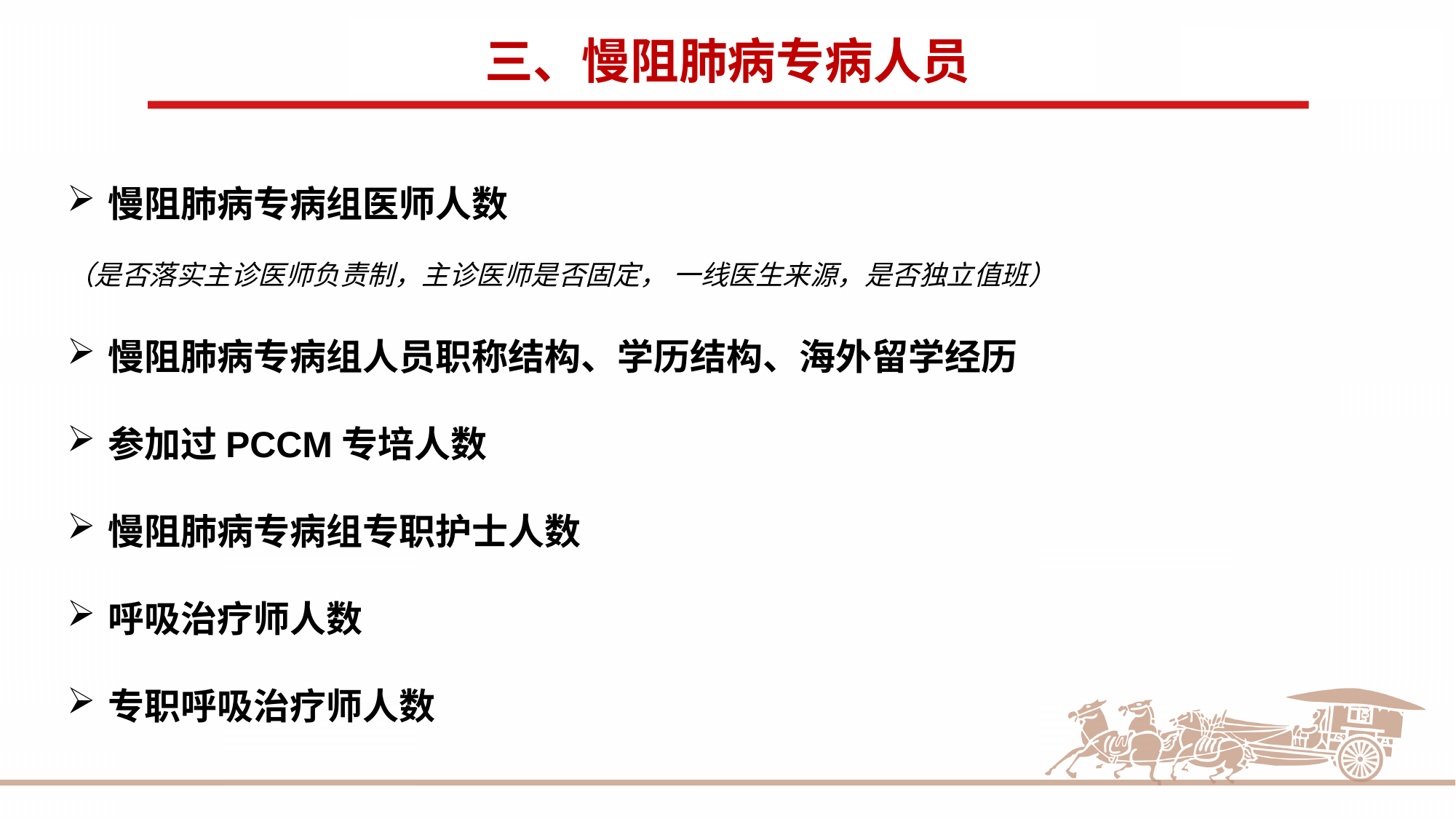

三、慢阻肺病专病人员
慢阻肺病专病组医师人数
（是否落实主诊医师负责制，主诊医师是否固定， 一线医生来源，是否独立值班）
慢阻肺病专病组人员职称结构、学历结构、海外留学经历
参加过PCCM专培人数
慢阻肺病专病组专职护士人数
呼吸治疗师人数
专职呼吸治疗师人数